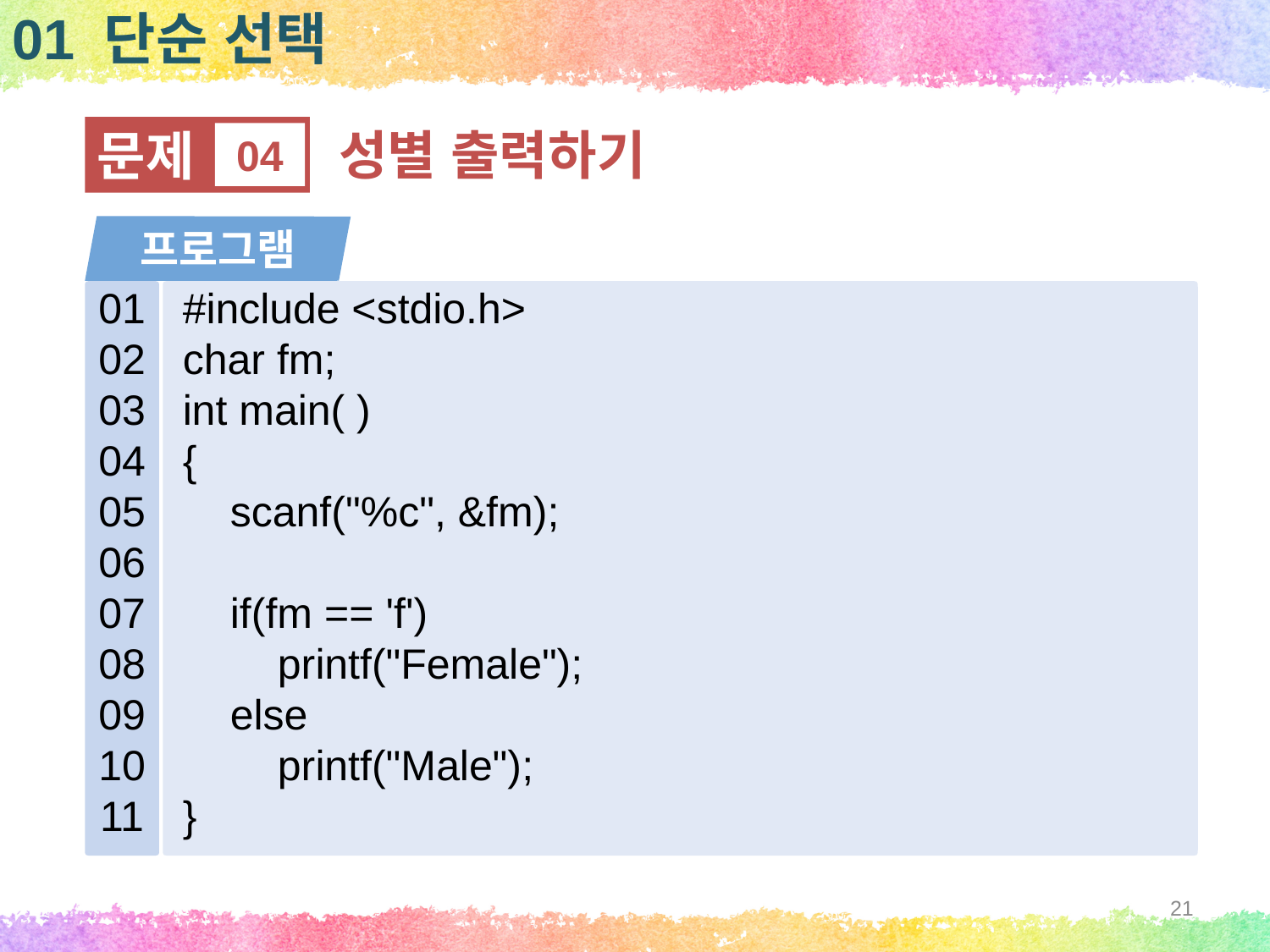

01 단순 선택
문제
04
성별 출력하기
프로그램
01
02
03
04
05
06
07
08
09
10
11
#include <stdio.h>
char fm;
int main( )
{
    scanf("%c", &fm);

    if(fm == 'f')
        printf("Female");
    else
        printf("Male");
}
21